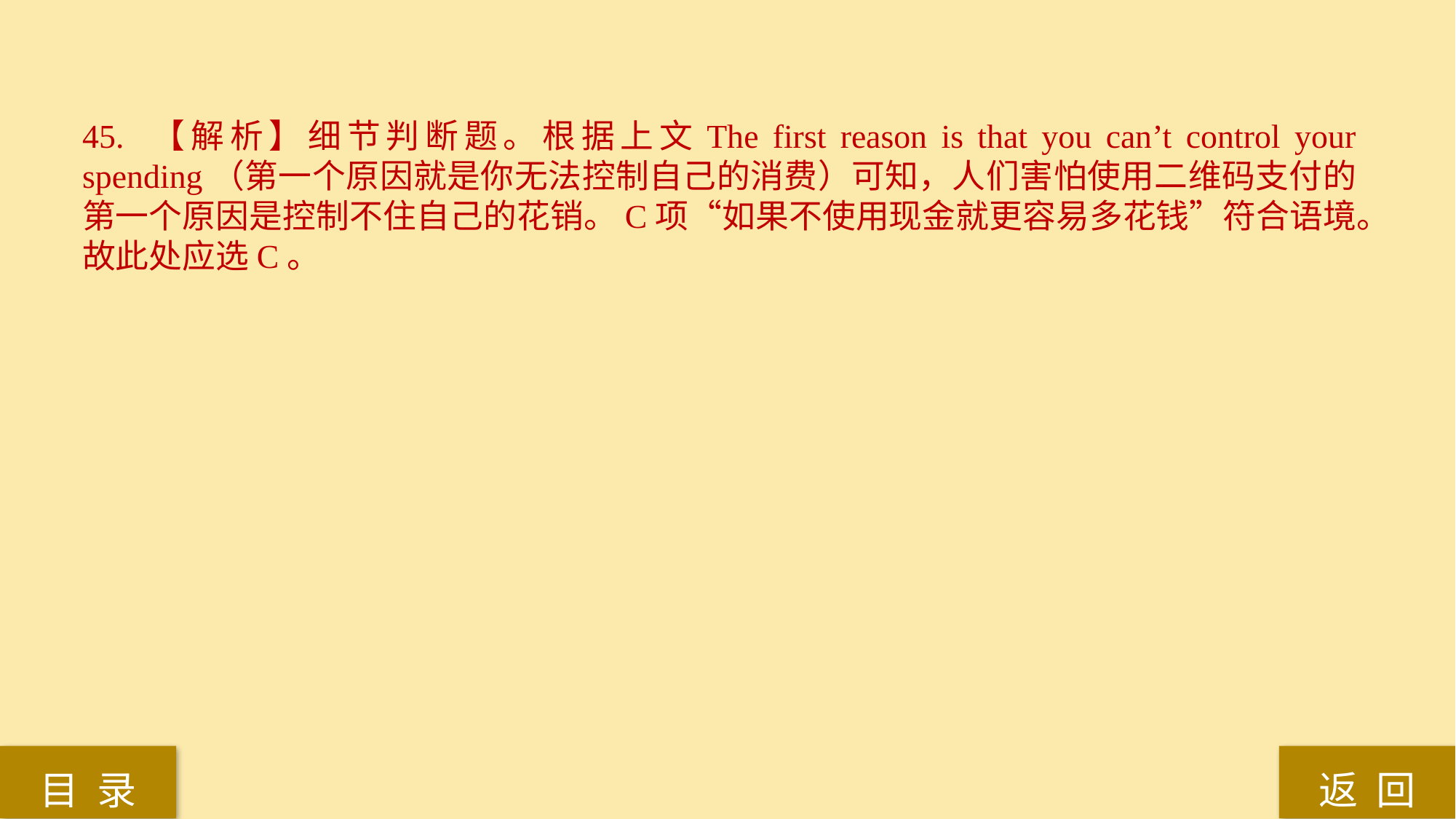

45. 【解析】细节判断题。根据上文The first reason is that you can’t control your spending（第一个原因就是你无法控制自己的消费）可知，人们害怕使用二维码支付的第一个原因是控制不住自己的花销。C项“如果不使用现金就更容易多花钱”符合语境。故此处应选C。
返  回